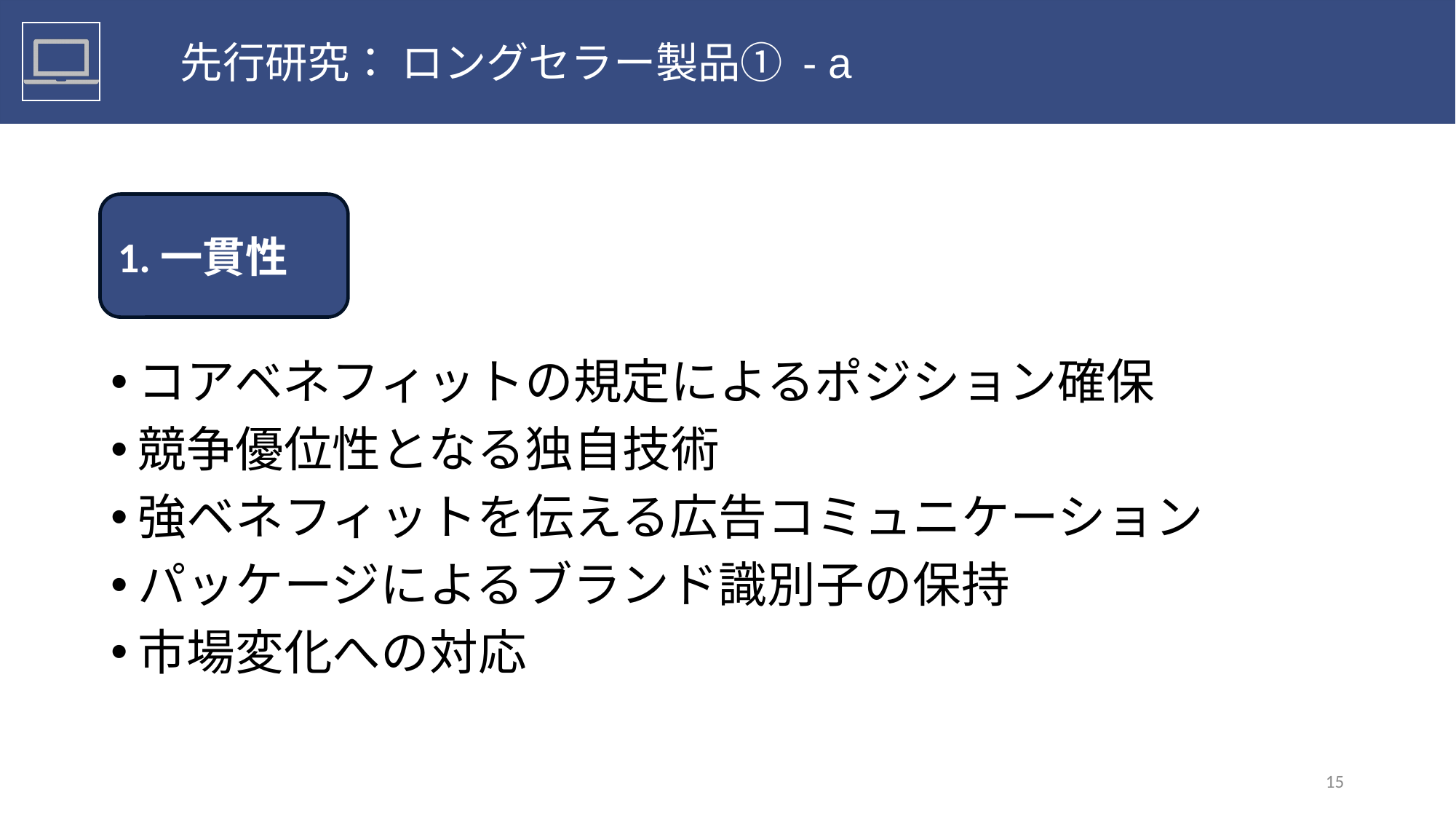

先行研究： ロングセラー製品① - a

1.一貫性
1.一貫性

コアベネフィットの規定によるポジション確保
競争優位性となる独自技術
強ベネフィットを伝える広告コミュニケーション
パッケージによるブランド識別子の保持
市場変化への対応
15